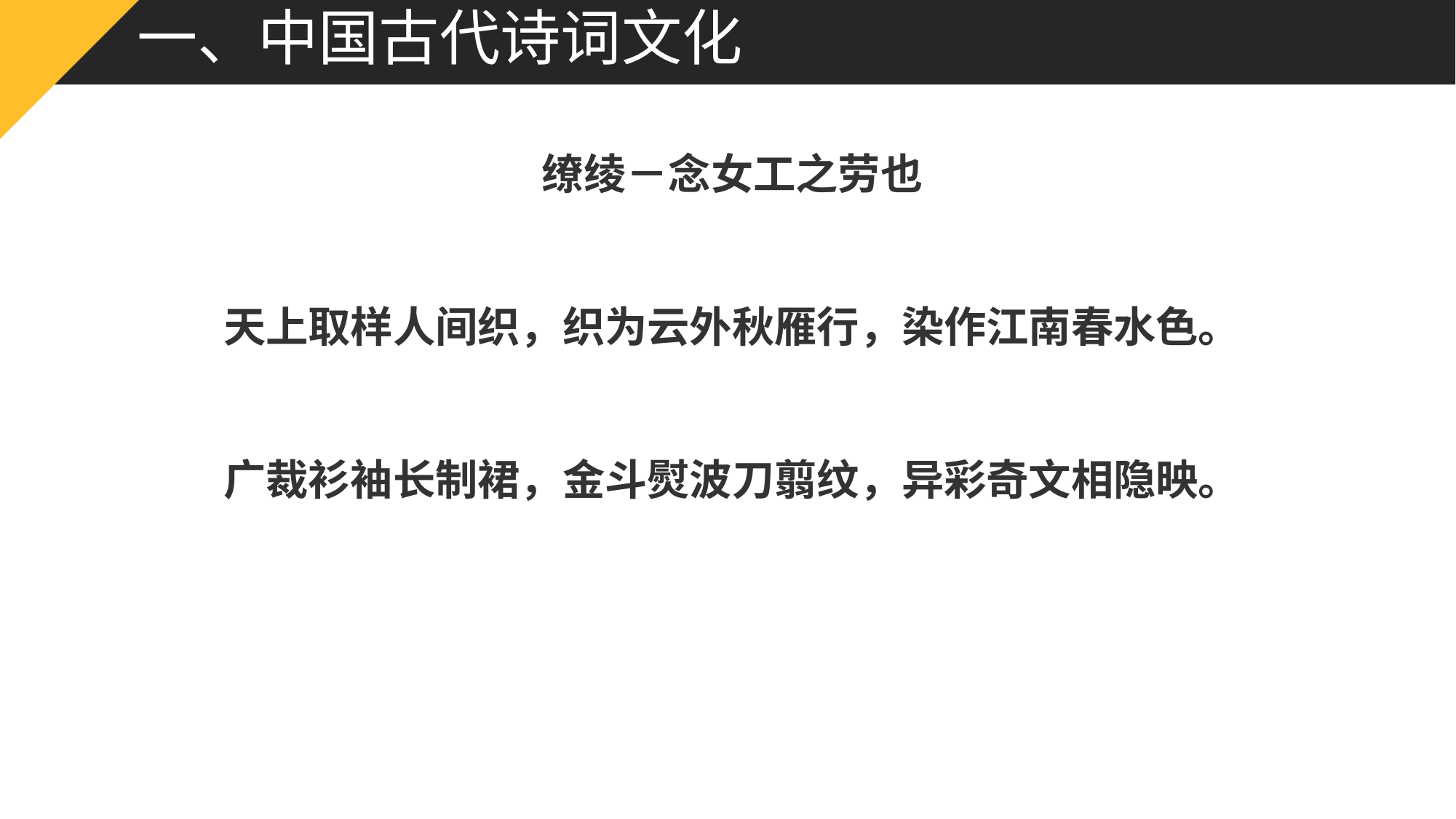

# 一、中国古代诗词文化
缭绫－念女工之劳也

天上取样人间织，织为云外秋雁行，染作江南春水色。

广裁衫袖长制裙，金斗熨波刀翦纹，异彩奇文相隐映。